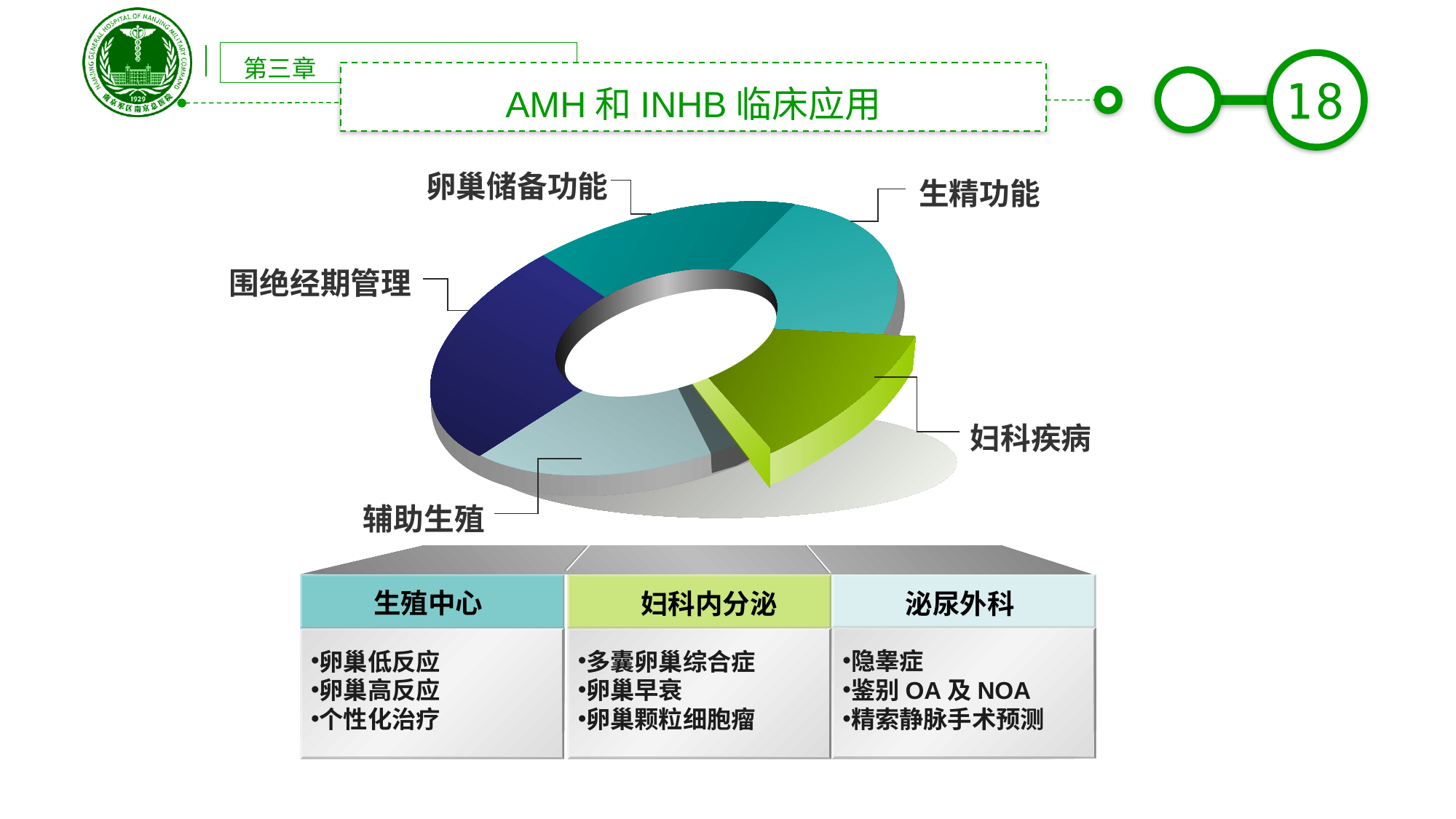

第三章
AMH和INHB临床应用
卵巢储备功能
生精功能

围绝经期管理
妇科疾病
辅助生殖

生殖中心
泌尿外科
妇科内分泌

隐睾症
鉴别OA及NOA
精索静脉手术预测
卵巢低反应
卵巢高反应
个性化治疗
多囊卵巢综合症
卵巢早衰
卵巢颗粒细胞瘤